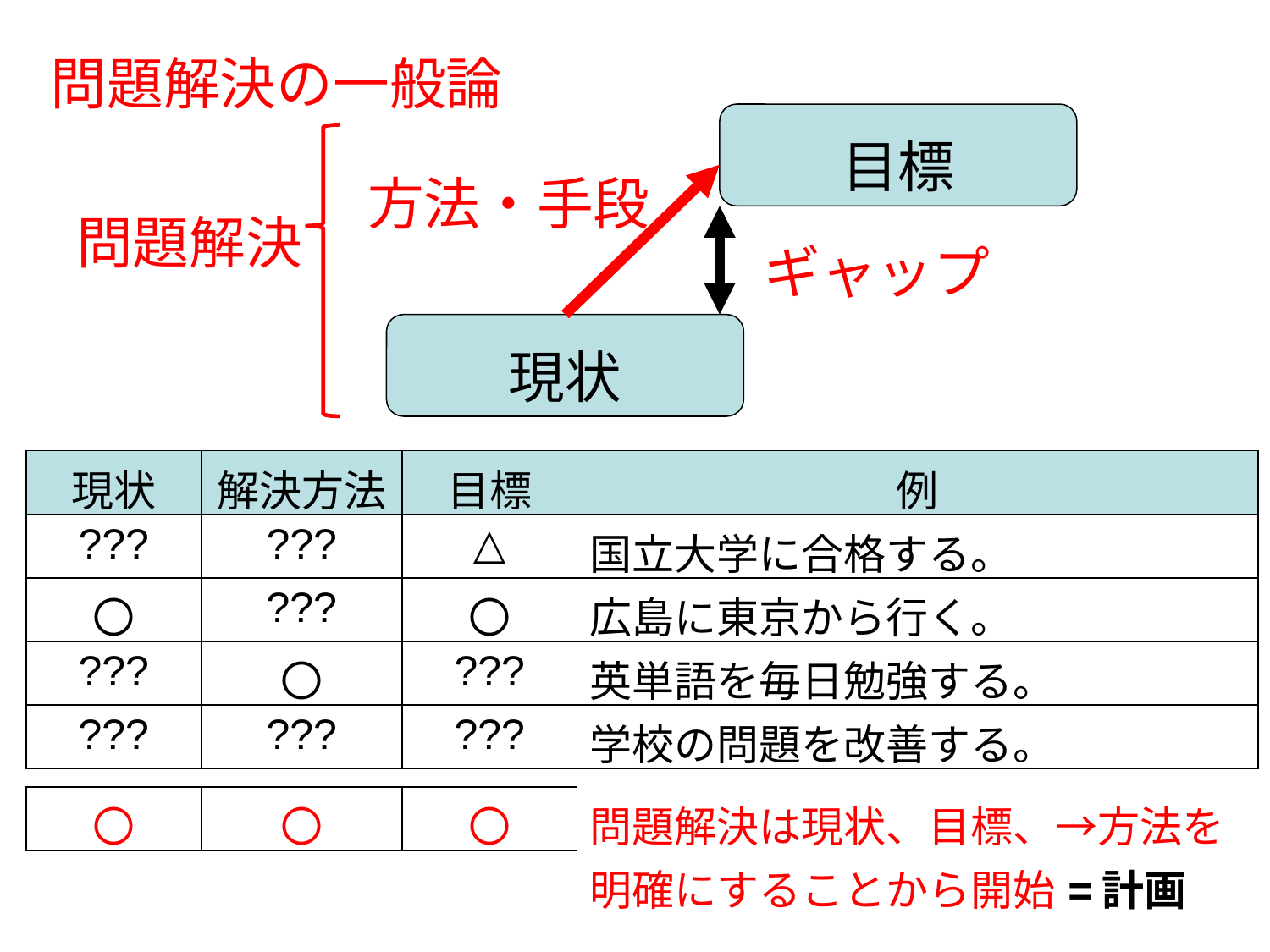

問題解決の一般論

目標
方法・手段
問題解決
ギャップ

現状
| 現状 | 解決方法 | 目標 | 例 |
| --- | --- | --- | --- |
| ??? | ??? | △ | 国立大学に合格する。 |
| 〇 | ??? | 〇 | 広島に東京から行く。 |
| ??? | 〇 | ??? | 英単語を毎日勉強する。 |
| ??? | ??? | ??? | 学校の問題を改善する。 |
|  |  |  |  |
| 〇 | 〇 | 〇 | 問題解決は現状、目標、→方法を |
|  |  |  | 明確にすることから開始=計画 |